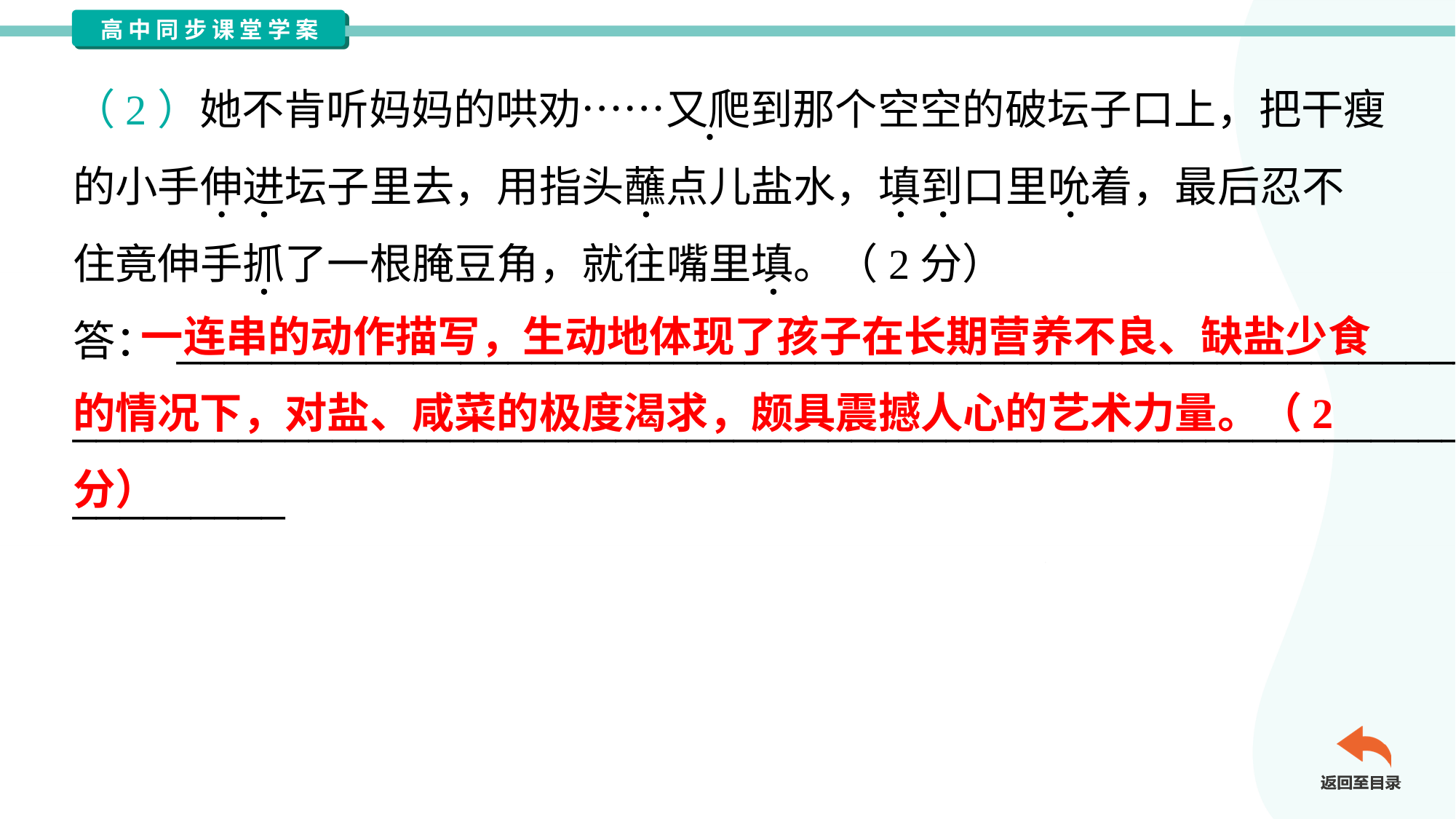

（2）她不肯听妈妈的哄劝……又爬到那个空空的破坛子口上，把干瘦
的小手伸进坛子里去，用指头蘸点儿盐水，填到口里吮着，最后忍不
住竟伸手抓了一根腌豆角，就往嘴里填。（2分）
答： ________________________________________________________
_____________________________________________________________
_________

      一连串的动作描写，生动地体现了孩子在长期营养不良、缺盐少食的情况下，对盐、咸菜的极度渴求，颇具震撼人心的艺术力量。（2分）